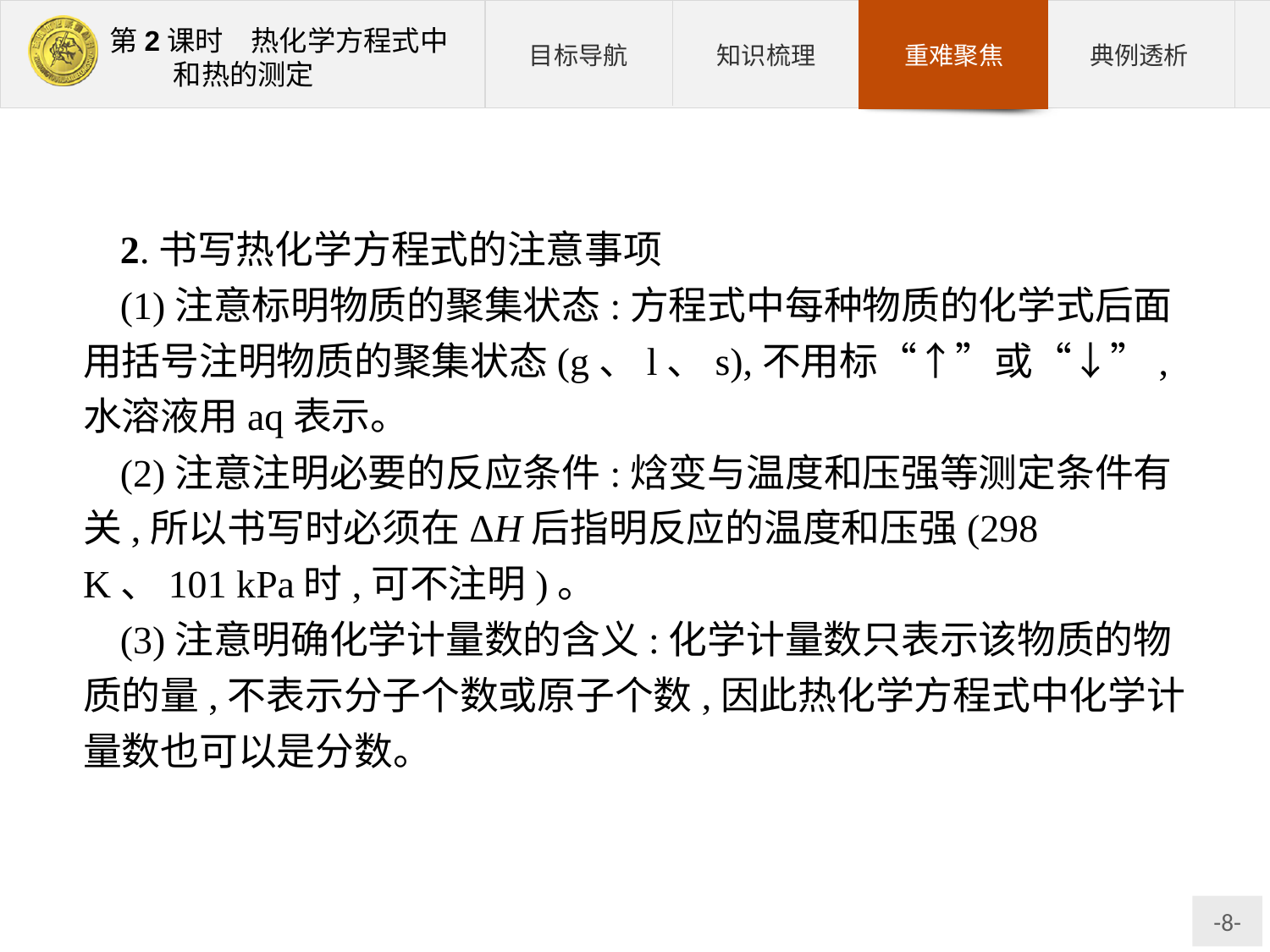

2.书写热化学方程式的注意事项
(1)注意标明物质的聚集状态:方程式中每种物质的化学式后面用括号注明物质的聚集状态(g、l、s),不用标“↑”或“↓”,水溶液用aq表示。
(2)注意注明必要的反应条件:焓变与温度和压强等测定条件有关,所以书写时必须在ΔH后指明反应的温度和压强(298 K、101 kPa时,可不注明)。
(3)注意明确化学计量数的含义:化学计量数只表示该物质的物质的量,不表示分子个数或原子个数,因此热化学方程式中化学计量数也可以是分数。